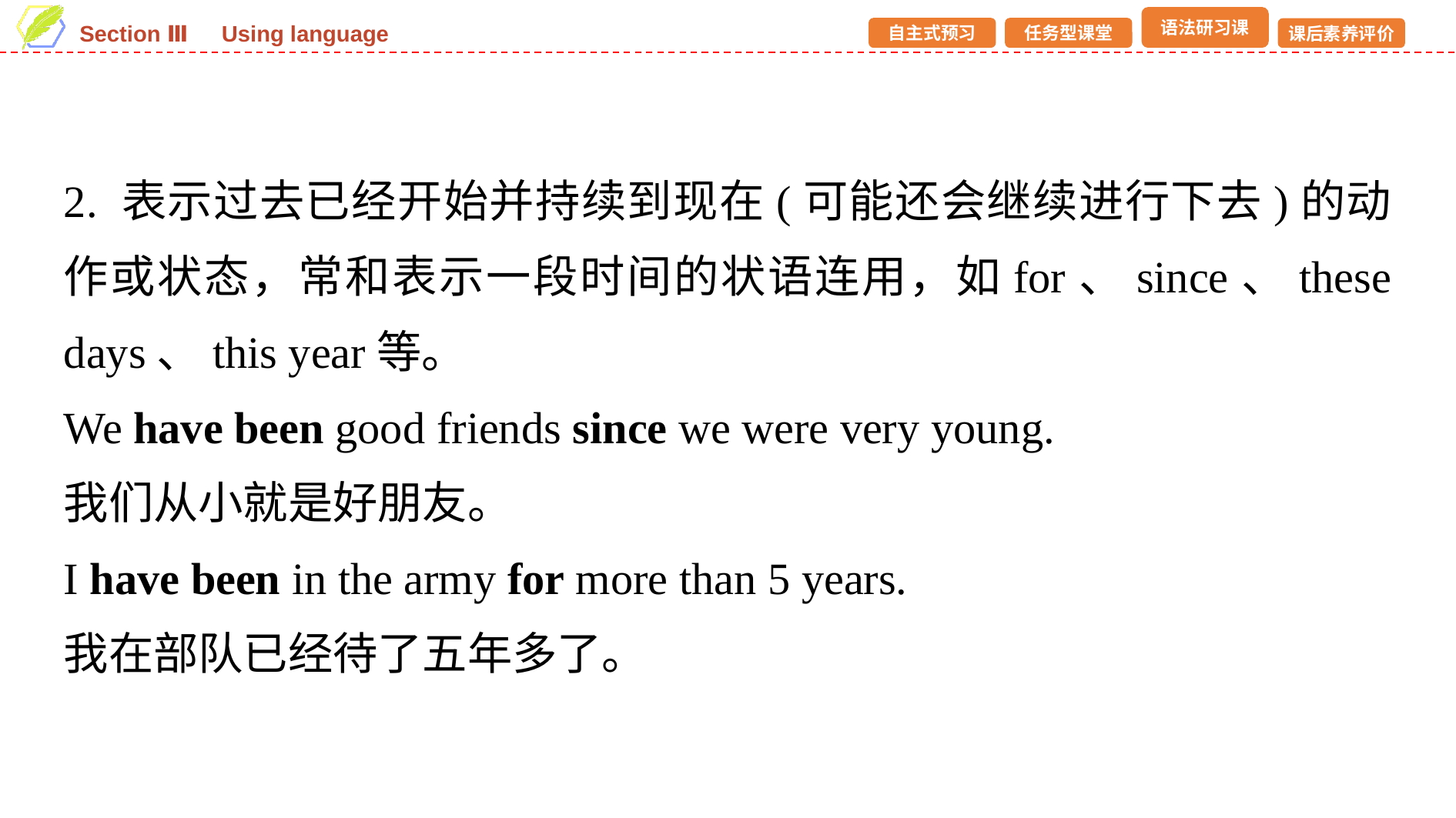

2. 表示过去已经开始并持续到现在(可能还会继续进行下去)的动作或状态，常和表示一段时间的状语连用，如for、since、these days、this year等。
We have been good friends since we were very young.
我们从小就是好朋友。
I have been in the army for more than 5 years.
我在部队已经待了五年多了。